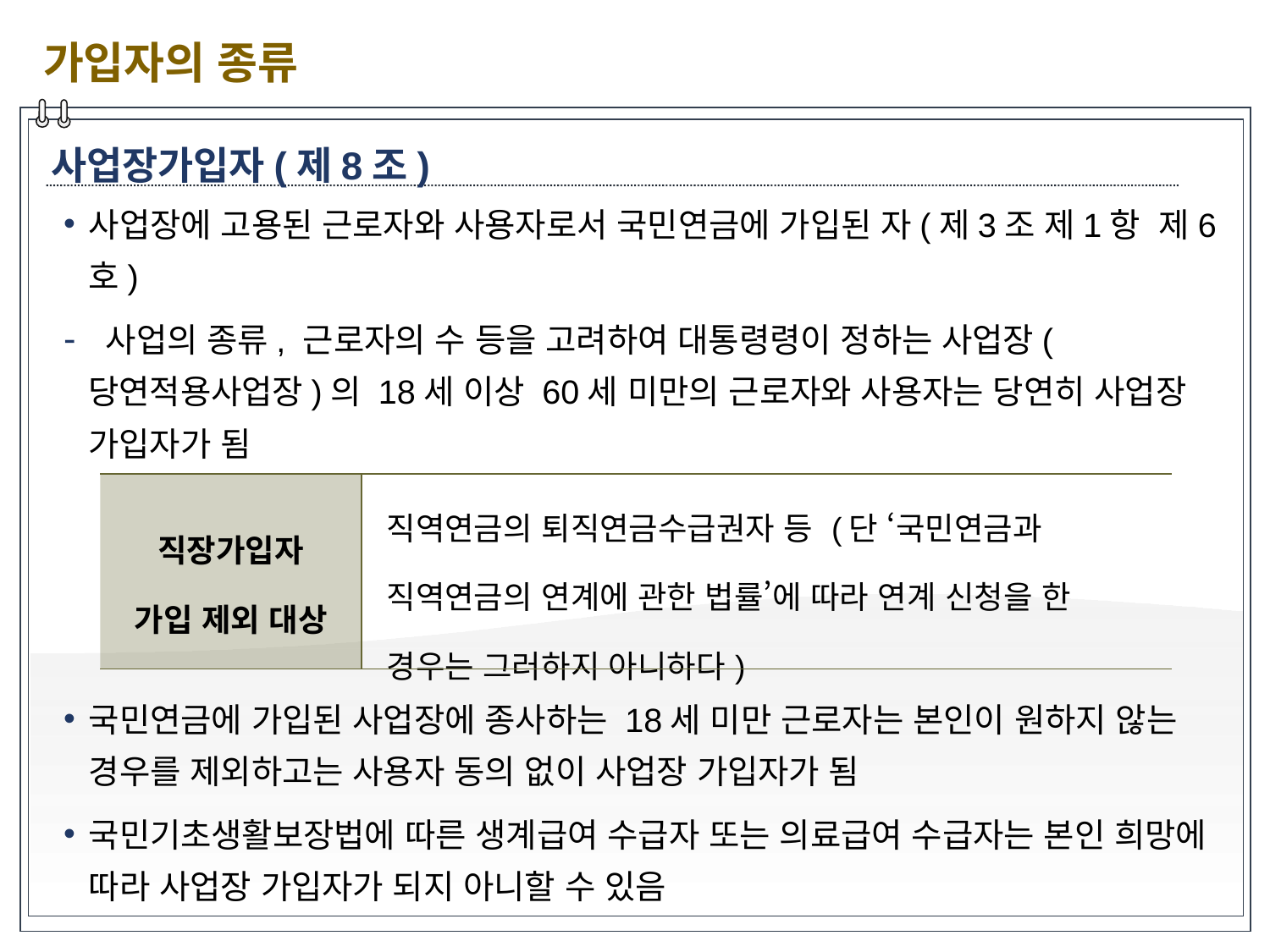

가입자의 종류

사업장가입자(제8조)

사업장에 고용된 근로자와 사용자로서 국민연금에 가입된 자(제3조 제1항  제6호)
 사업의 종류, 근로자의 수 등을 고려하여 대통령령이 정하는 사업장(당연적용사업장)의 18세 이상 60세 미만의 근로자와 사용자는 당연히 사업장 가입자가 됨

국민연금에 가입된 사업장에 종사하는 18세 미만 근로자는 본인이 원하지 않는 경우를 제외하고는 사용자 동의 없이 사업장 가입자가 됨
국민기초생활보장법에 따른 생계급여 수급자 또는 의료급여 수급자는 본인 희망에 따라 사업장 가입자가 되지 아니할 수 있음
| 직장가입자 가입 제외 대상 | 직역연금의 퇴직연금수급권자 등 (단 ‘국민연금과 직역연금의 연계에 관한 법률’에 따라 연계 신청을 한 경우는 그러하지 아니하다) |
| --- | --- |